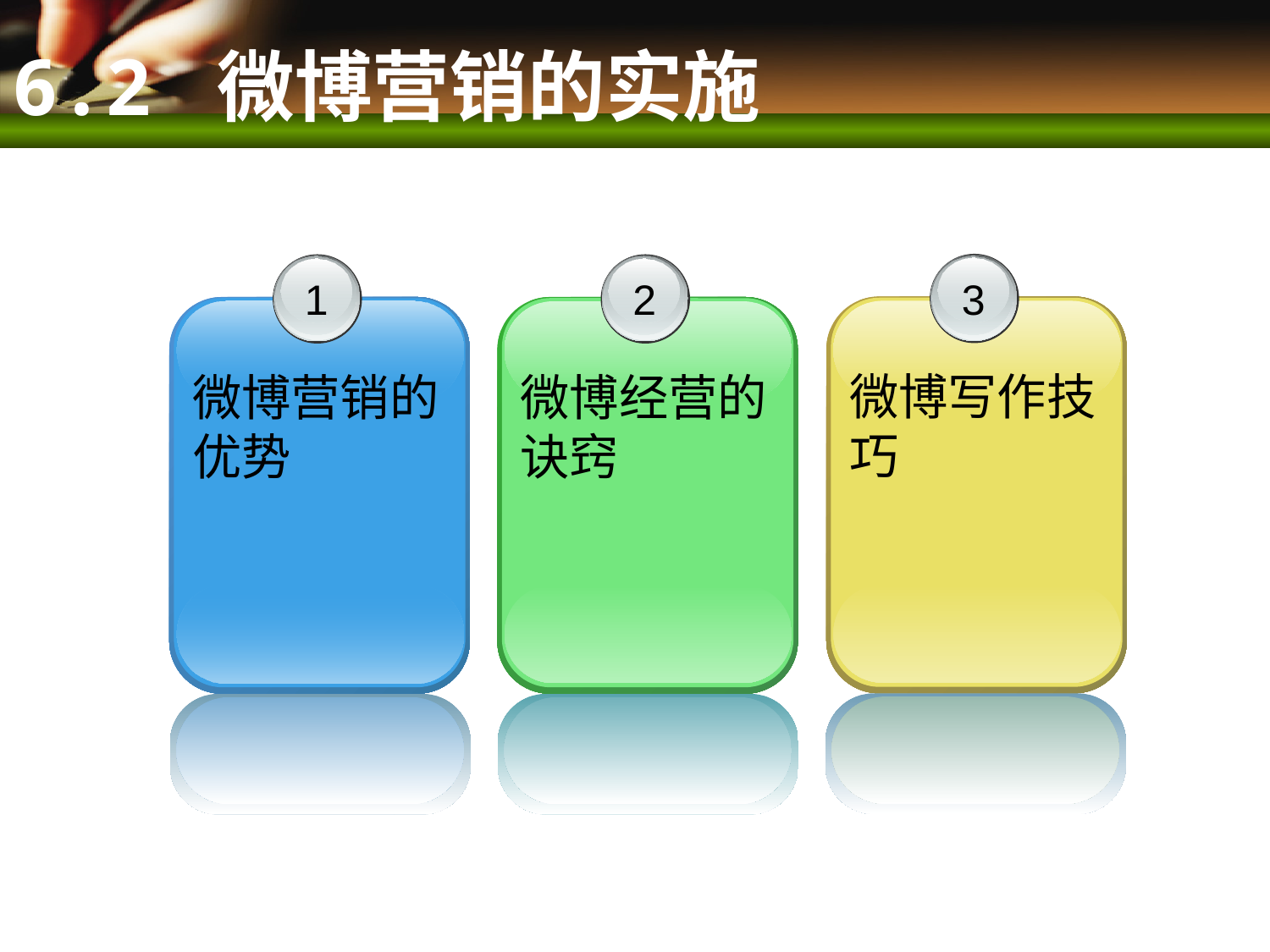

6.2 微博营销的实施

3

微博写作技巧

1

微博营销的优势

2

微博经营的诀窍